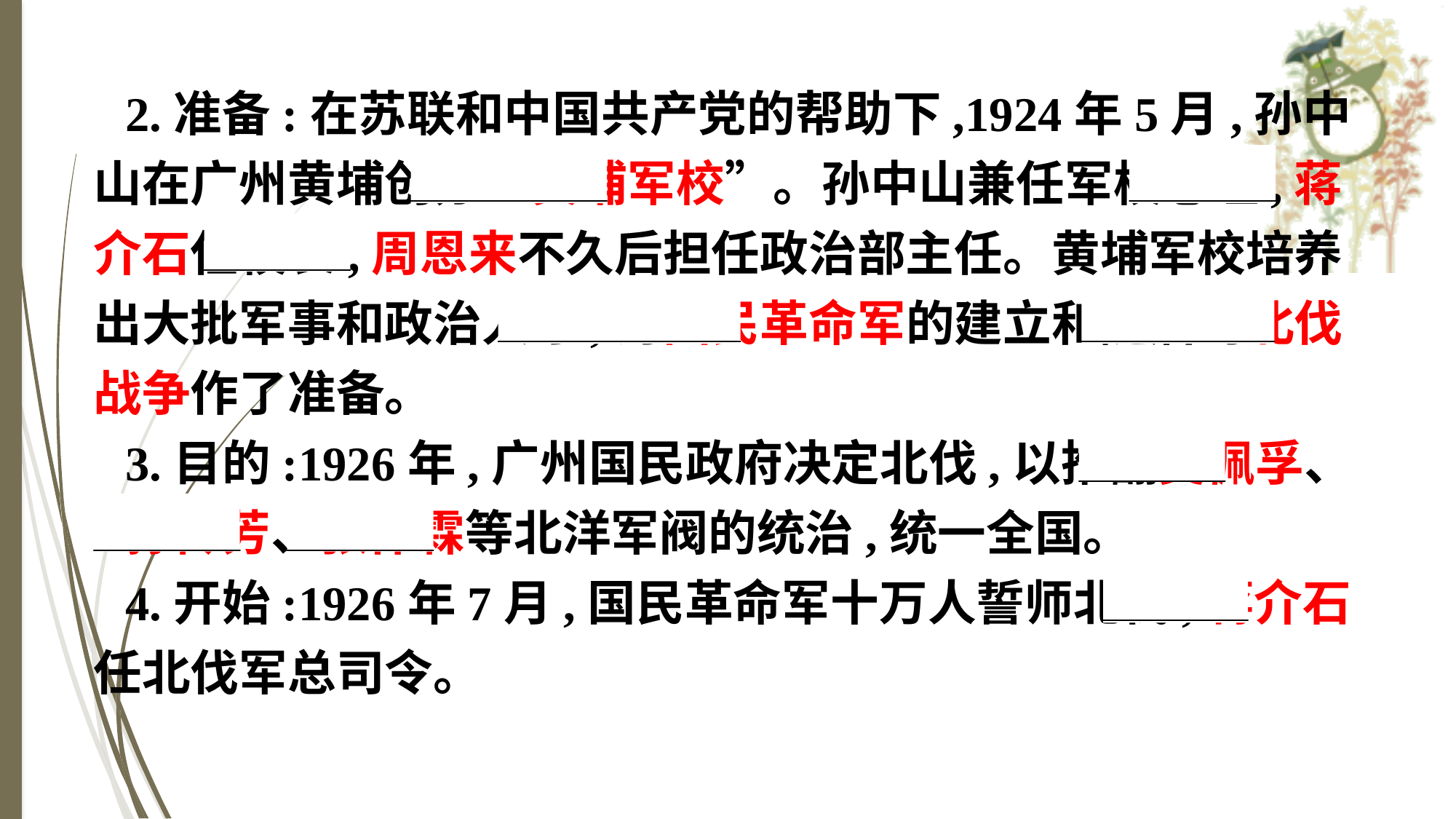

2.准备:在苏联和中国共产党的帮助下,1924年5月,孙中山在广州黄埔创办“黄埔军校”。孙中山兼任军校总理,蒋介石任校长,周恩来不久后担任政治部主任。黄埔军校培养出大批军事和政治人才,为国民革命军的建立和随后的北伐战争作了准备。
3.目的:1926年,广州国民政府决定北伐,以推翻吴佩孚、
孙传芳、张作霖等北洋军阀的统治,统一全国。
4.开始:1926年7月,国民革命军十万人誓师北伐,蒋介石任北伐军总司令。